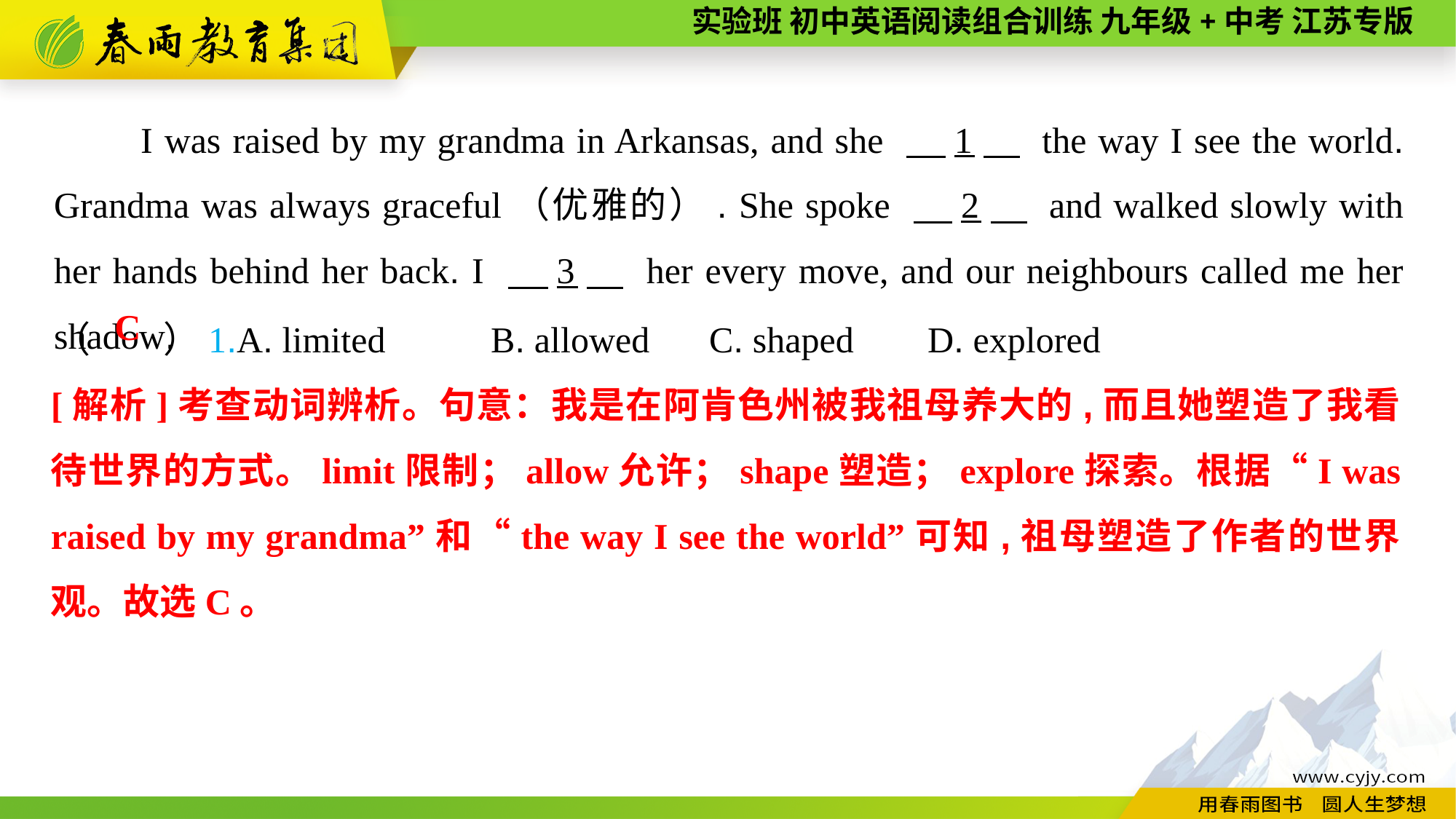

I was raised by my grandma in Arkansas, and she 　1　 the way I see the world. Grandma was always graceful（优雅的）. She spoke 　2　 and walked slowly with her hands behind her back. I 　3　 her every move, and our neighbours called me her shadow.
（　　）1.A. limited	B. allowed	C. shaped	D. explored
C
[解析]考查动词辨析。句意：我是在阿肯色州被我祖母养大的,而且她塑造了我看待世界的方式。limit限制；allow允许；shape塑造；explore探索。根据“I was raised by my grandma”和“the way I see the world”可知,祖母塑造了作者的世界观。故选C。